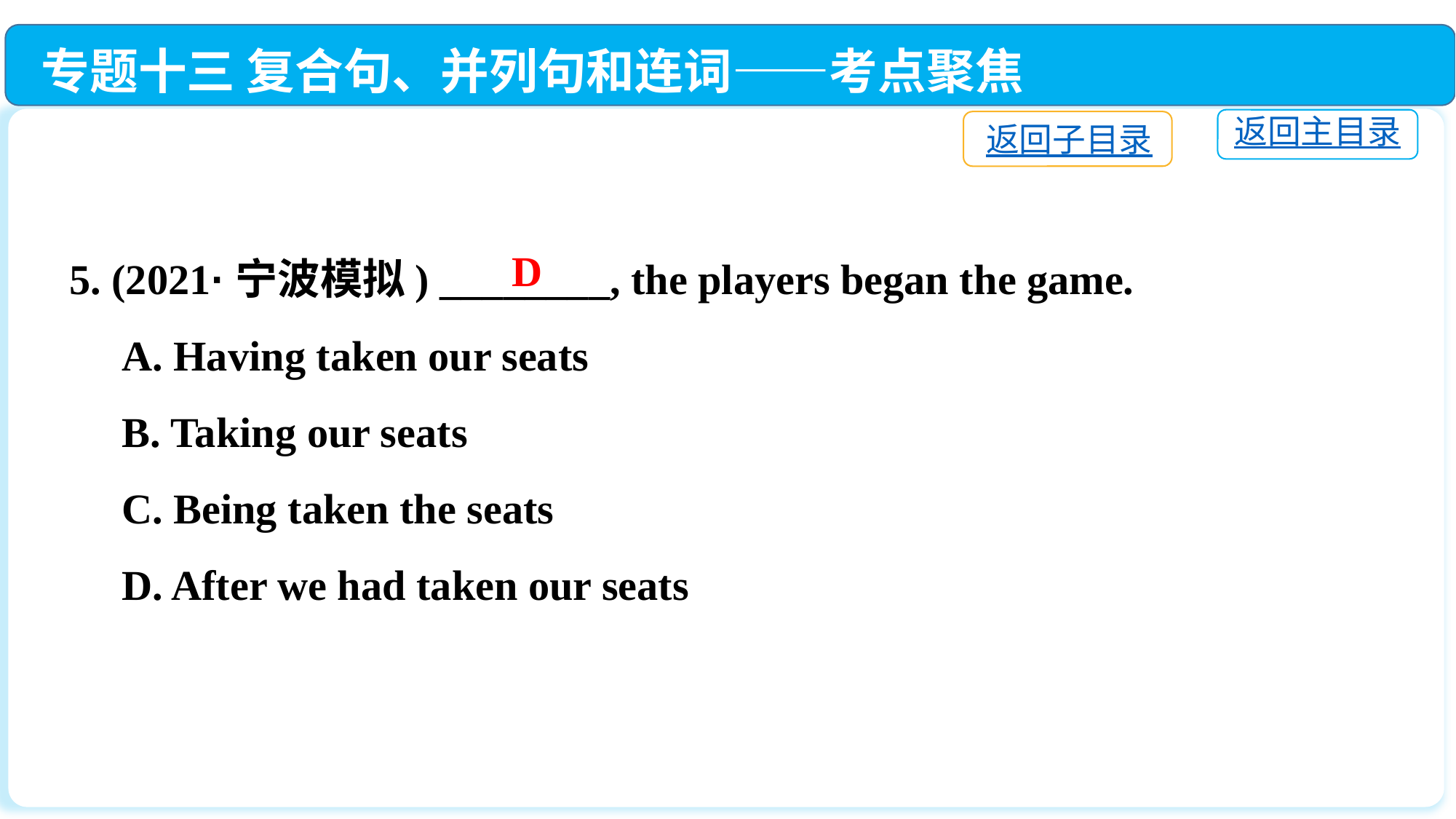

专题十三 复合句、并列句和连词——考点聚焦

返回主目录

返回子目录
5. (2021·宁波模拟) ________, the players began the game.
     A. Having taken our seats
     B. Taking our seats
     C. Being taken the seats
     D. After we had taken our seats

D